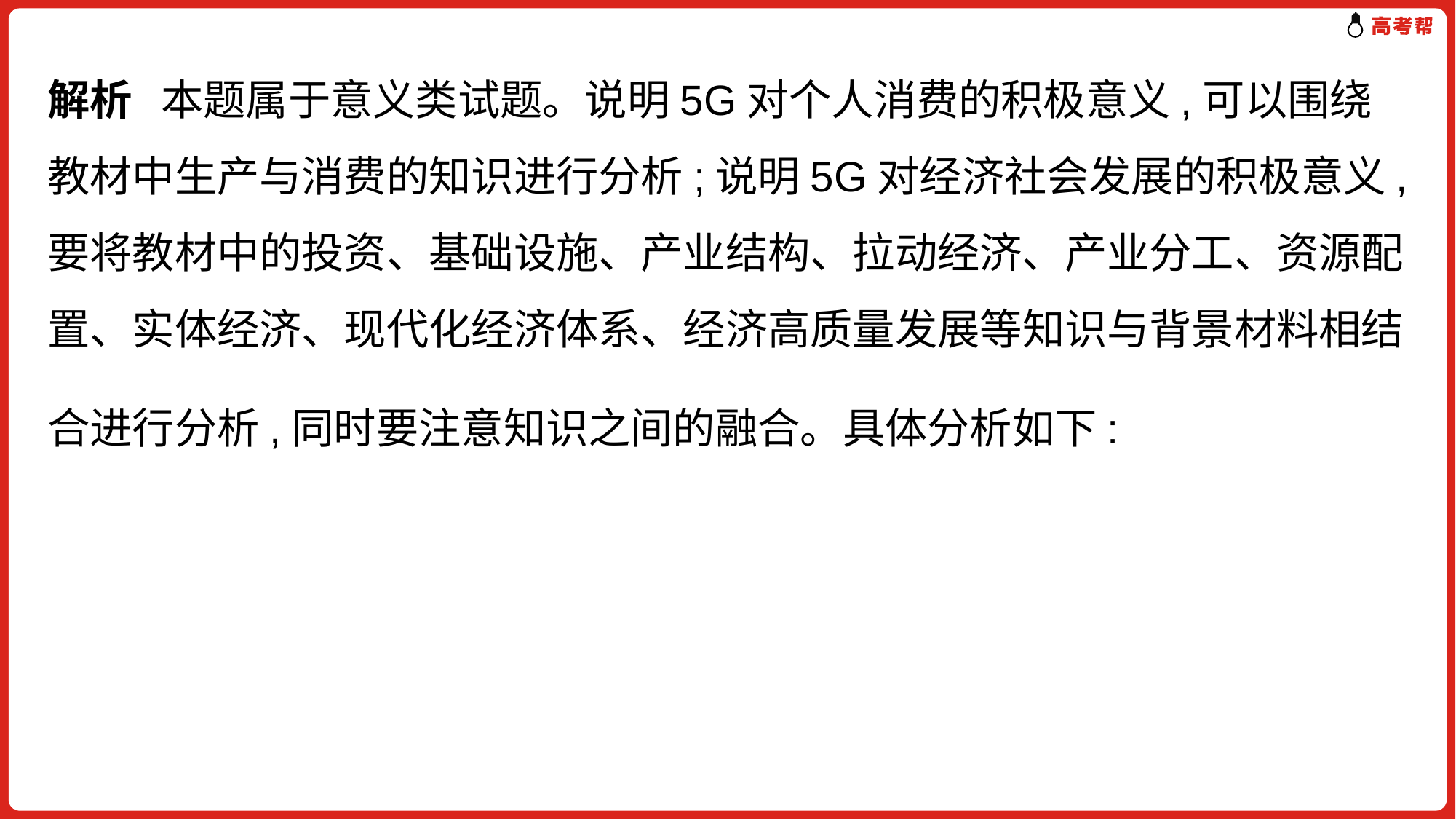

# 解析   本题属于意义类试题。说明5G对个人消费的积极意义,可以围绕教材中生产与消费的知识进行分析;说明5G对经济社会发展的积极意义,要将教材中的投资、基础设施、产业结构、拉动经济、产业分工、资源配置、实体经济、现代化经济体系、经济高质量发展等知识与背景材料相结合进行分析,同时要注意知识之间的融合。具体分析如下: